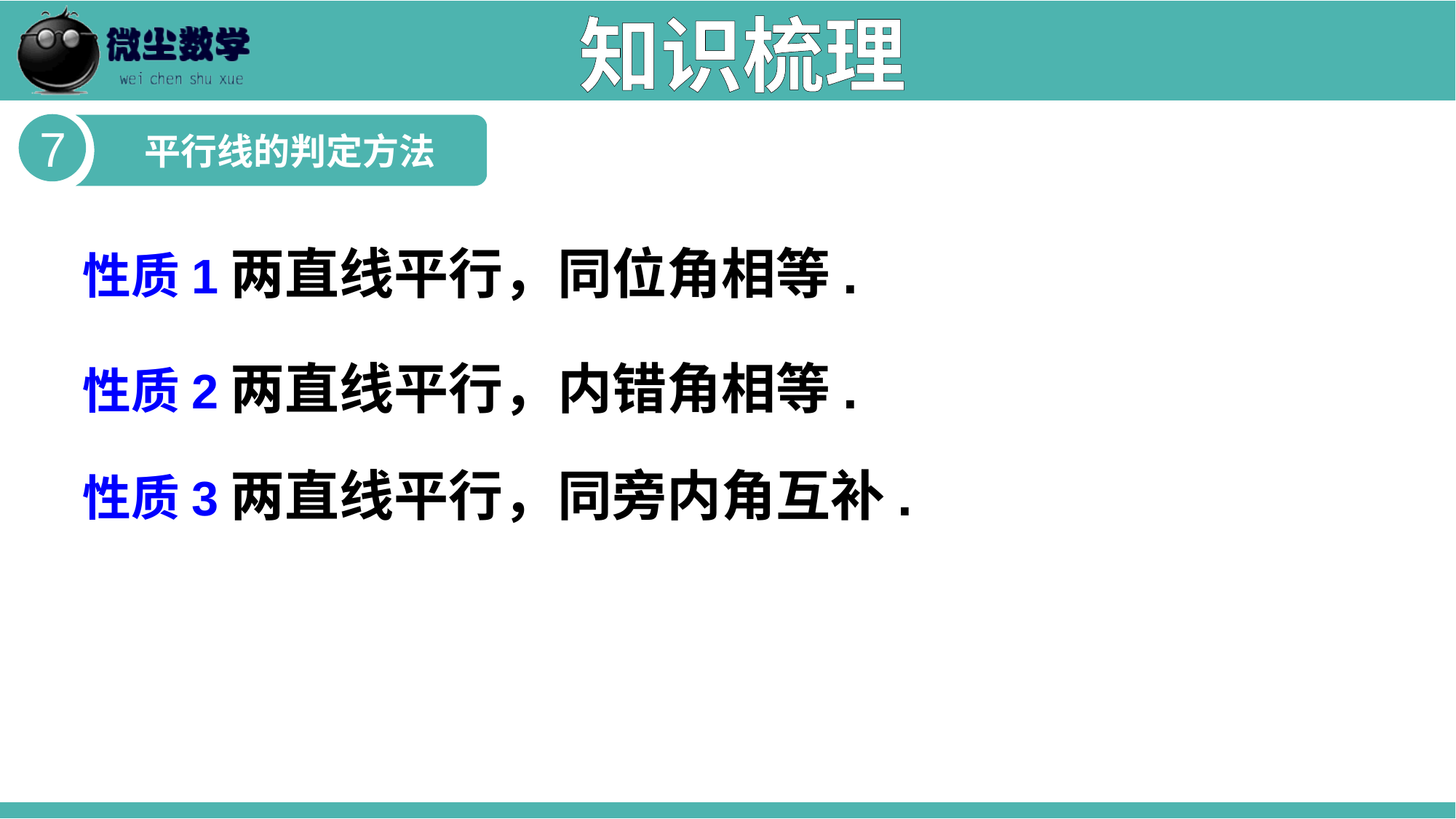

知识梳理
7
平行线的判定方法
性质1两直线平行，同位角相等.
性质2两直线平行，内错角相等.
性质3两直线平行，同旁内角互补.